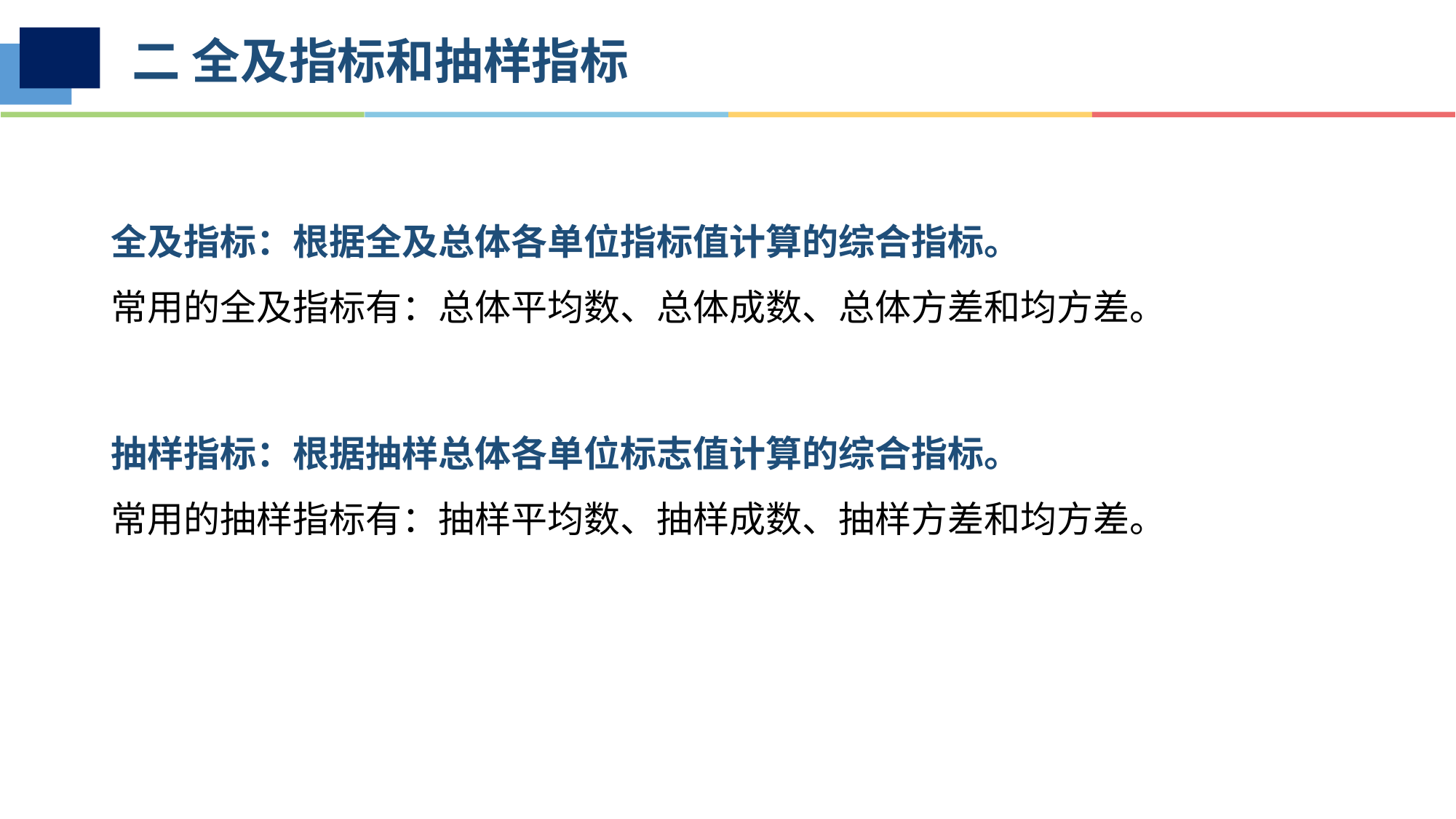

# 二 全及指标和抽样指标

全及指标：根据全及总体各单位指标值计算的综合指标。
常用的全及指标有：总体平均数、总体成数、总体方差和均方差。

抽样指标：根据抽样总体各单位标志值计算的综合指标。
常用的抽样指标有：抽样平均数、抽样成数、抽样方差和均方差。